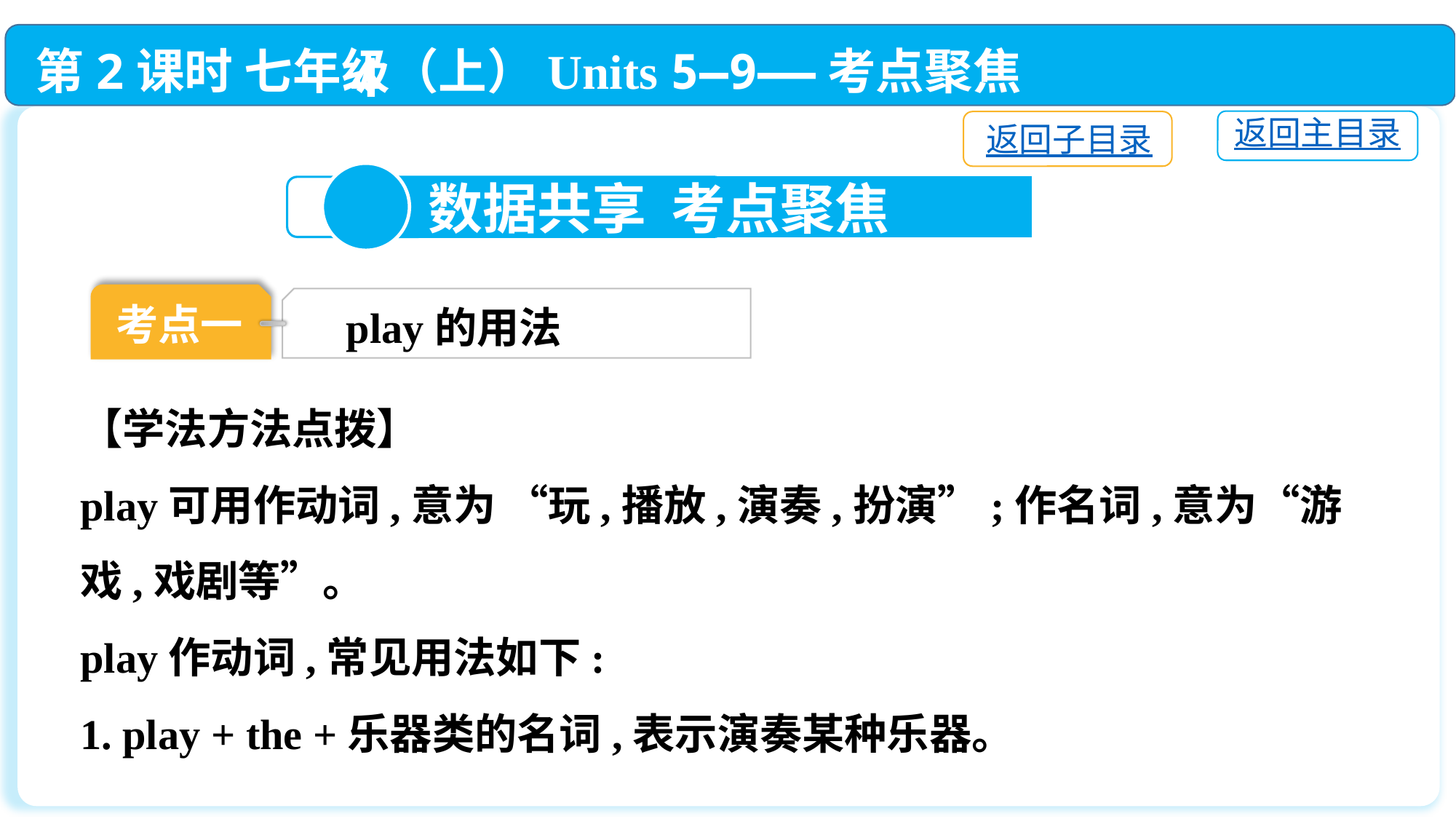

第2课时 七年级（上）Units 5—9——考点聚焦

返回主目录

返回子目录
4

   数据共享  考点聚焦
考点一
play的用法

【学法方法点拨】
play可用作动词,意为 “玩,播放,演奏,扮演”;作名词,意为“游戏,戏剧等”。
play作动词,常见用法如下:
1. play + the +乐器类的名词,表示演奏某种乐器。